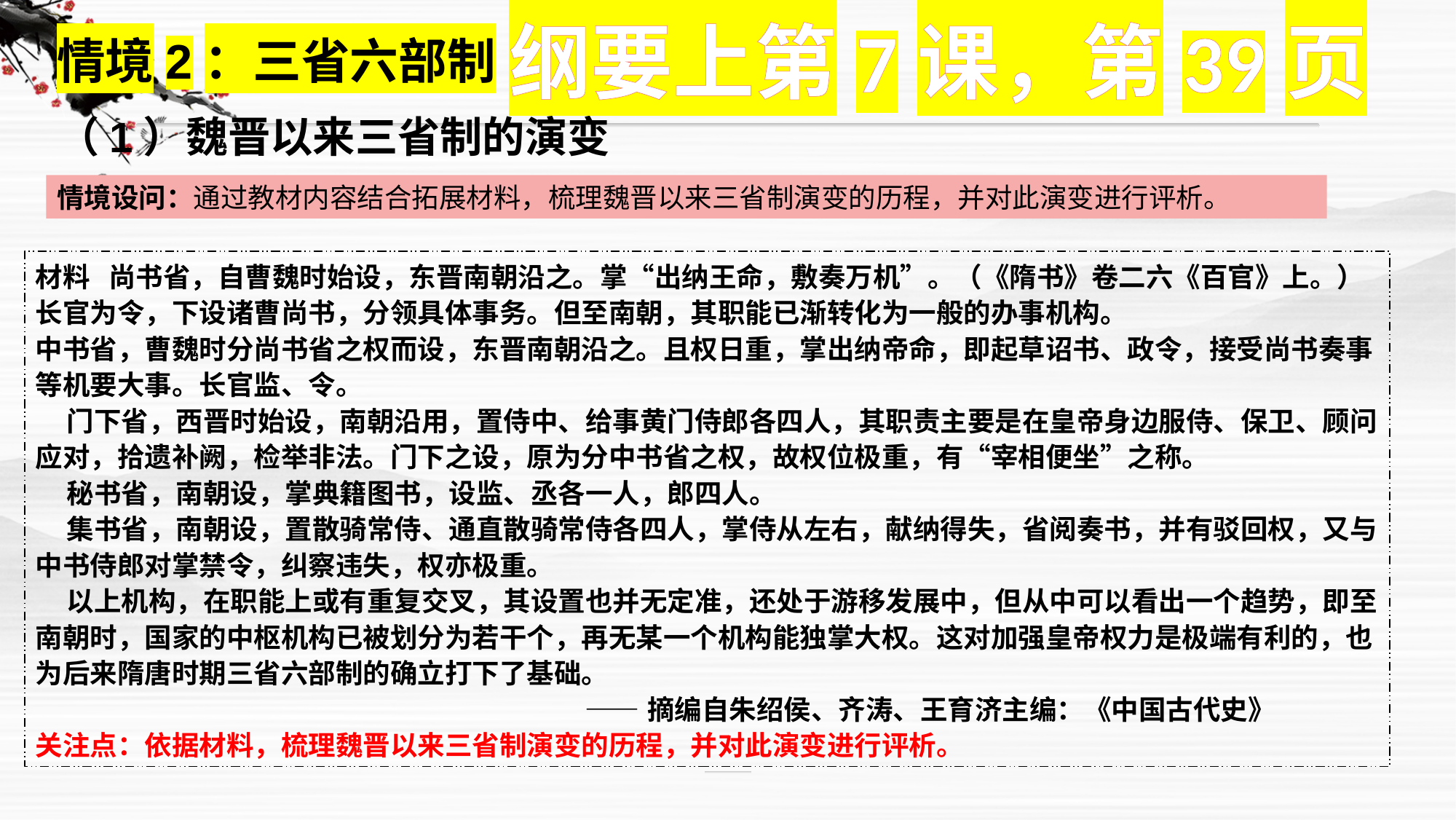

纲要上第7课，第39页
情境2：三省六部制
（1）魏晋以来三省制的演变
情境设问：通过教材内容结合拓展材料，梳理魏晋以来三省制演变的历程，并对此演变进行评析。
材料   尚书省，自曹魏时始设，东晋南朝沿之。掌“出纳王命，敷奏万机”。（《隋书》卷二六《百官》上。）长官为令，下设诸曹尚书，分领具体事务。但至南朝，其职能已渐转化为一般的办事机构。
中书省，曹魏时分尚书省之权而设，东晋南朝沿之。且权日重，掌出纳帝命，即起草诏书、政令，接受尚书奏事等机要大事。长官监、令。
    门下省，西晋时始设，南朝沿用，置侍中、给事黄门侍郎各四人，其职责主要是在皇帝身边服侍、保卫、顾问应对，拾遗补阙，检举非法。门下之设，原为分中书省之权，故权位极重，有“宰相便坐”之称。
    秘书省，南朝设，掌典籍图书，设监、丞各一人，郎四人。
    集书省，南朝设，置散骑常侍、通直散骑常侍各四人，掌侍从左右，献纳得失，省阅奏书，并有驳回权，又与中书侍郎对掌禁令，纠察违失，权亦极重。
    以上机构，在职能上或有重复交叉，其设置也并无定准，还处于游移发展中，但从中可以看出一个趋势，即至南朝时，国家的中枢机构已被划分为若干个，再无某一个机构能独掌大权。这对加强皇帝权力是极端有利的，也为后来隋唐时期三省六部制的确立打下了基础。
                                                                                         ——摘编自朱绍侯、齐涛、王育济主编：《中国古代史》
关注点：依据材料，梳理魏晋以来三省制演变的历程，并对此演变进行评析。